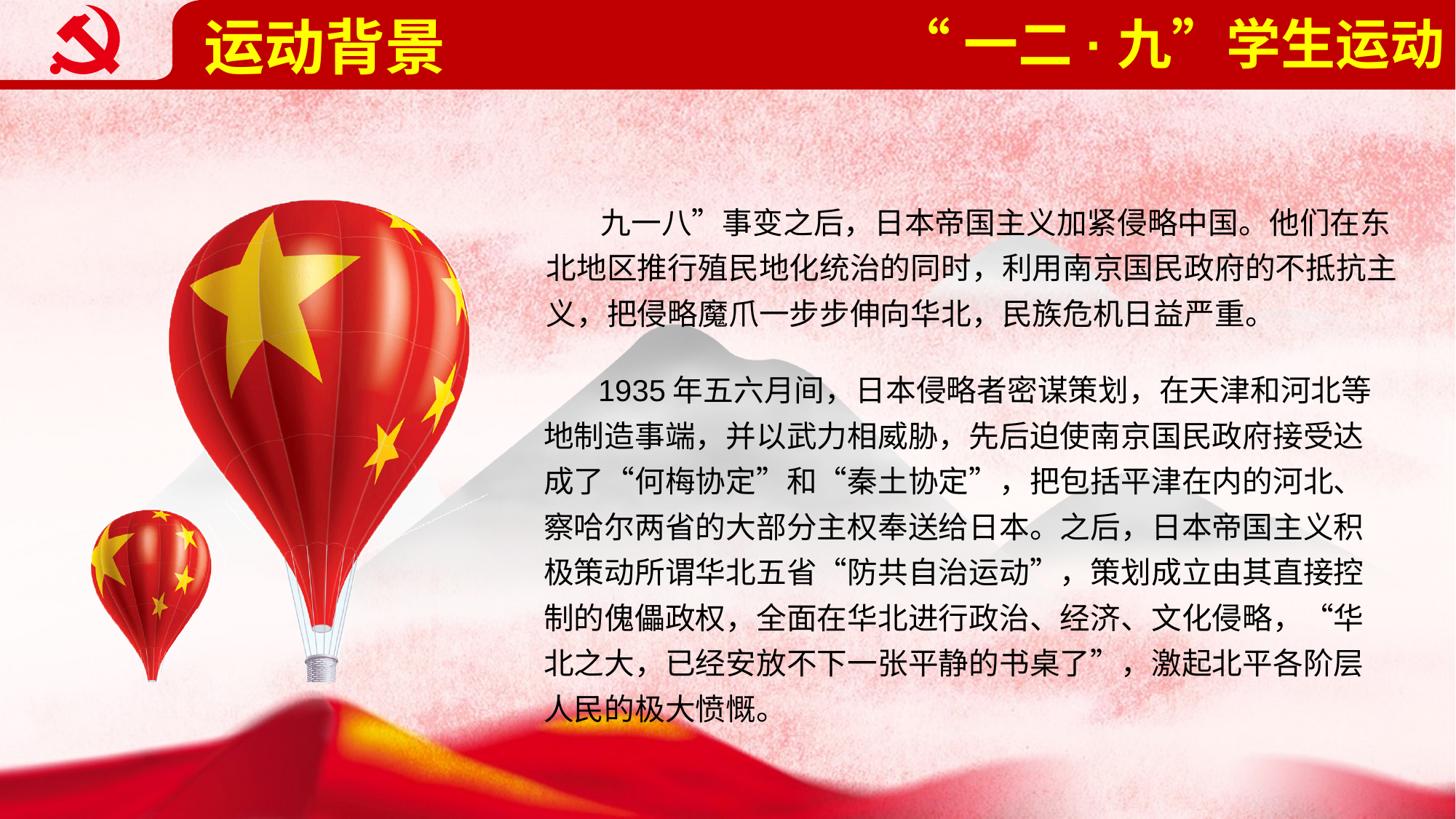

运动背景
“一二·九”学生运动

九一八”事变之后，日本帝国主义加紧侵略中国。他们在东北地区推行殖民地化统治的同时，利用南京国民政府的不抵抗主义，把侵略魔爪一步步伸向华北，民族危机日益严重。
1935年五六月间，日本侵略者密谋策划，在天津和河北等地制造事端，并以武力相威胁，先后迫使南京国民政府接受达成了“何梅协定”和“秦土协定”，把包括平津在内的河北、察哈尔两省的大部分主权奉送给日本。之后，日本帝国主义积极策动所谓华北五省“防共自治运动”，策划成立由其直接控制的傀儡政权，全面在华北进行政治、经济、文化侵略，“华北之大，已经安放不下一张平静的书桌了”，激起北平各阶层人民的极大愤慨。